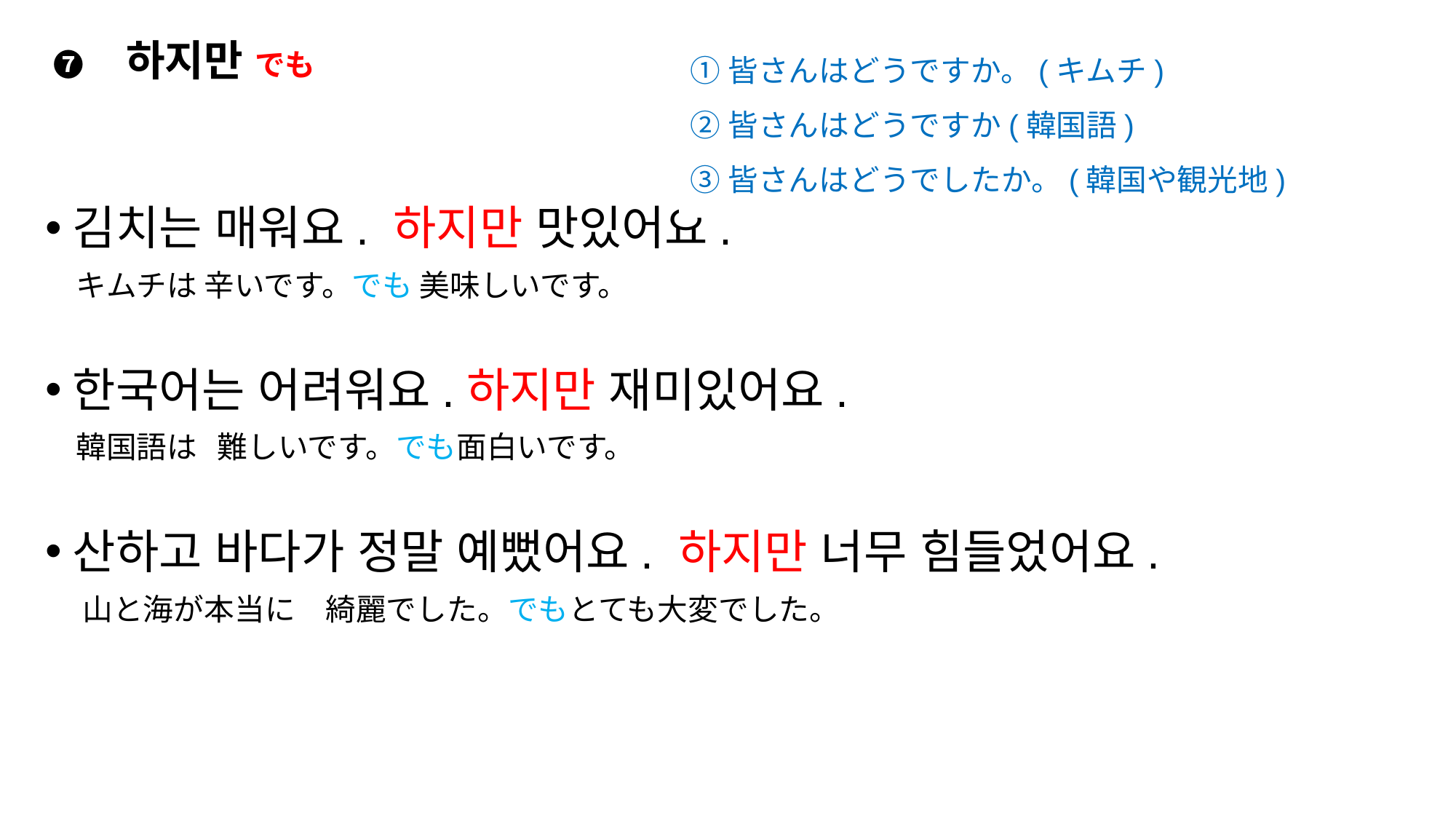

# ❼　하지만 でも
①皆さんはどうですか。(キムチ)
②皆さんはどうですか(韓国語)
③皆さんはどうでしたか。(韓国や観光地)

김치는 매워요. 하지만 맛있어요.
　キムチは 辛いです。でも 美味しいです。

한국어는 어려워요.하지만 재미있어요.
　韓国語は   難しいです。でも面白いです。

산하고 바다가 정말 예뻤어요. 하지만 너무 힘들었어요.
　 山と海が本当に　綺麗でした。でもとても大変でした。